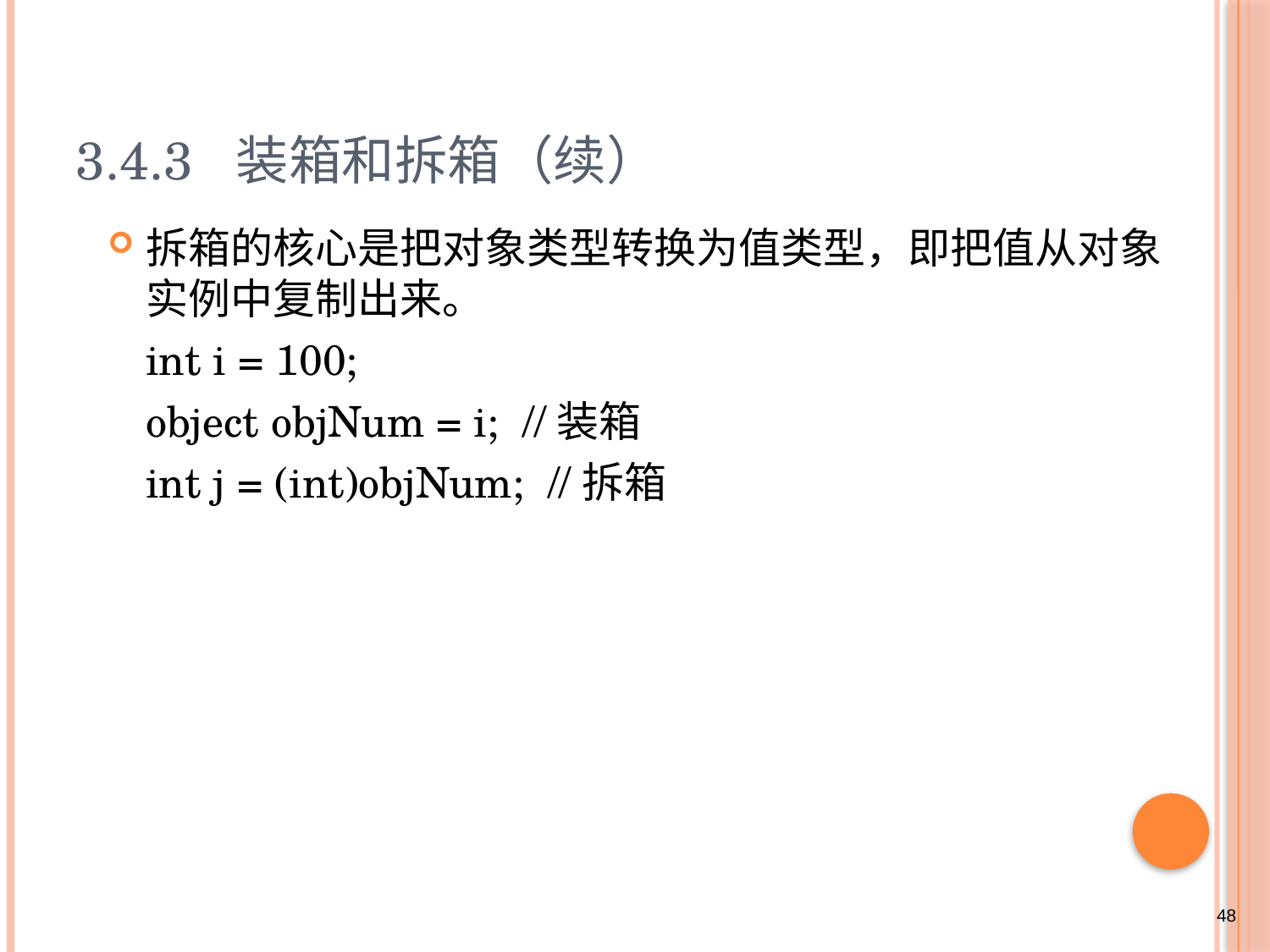

# 3.4.3  装箱和拆箱（续）
拆箱的核心是把对象类型转换为值类型，即把值从对象实例中复制出来。
	int i = 100;
	object objNum = i;  //装箱
	int j = (int)objNum;  //拆箱
48